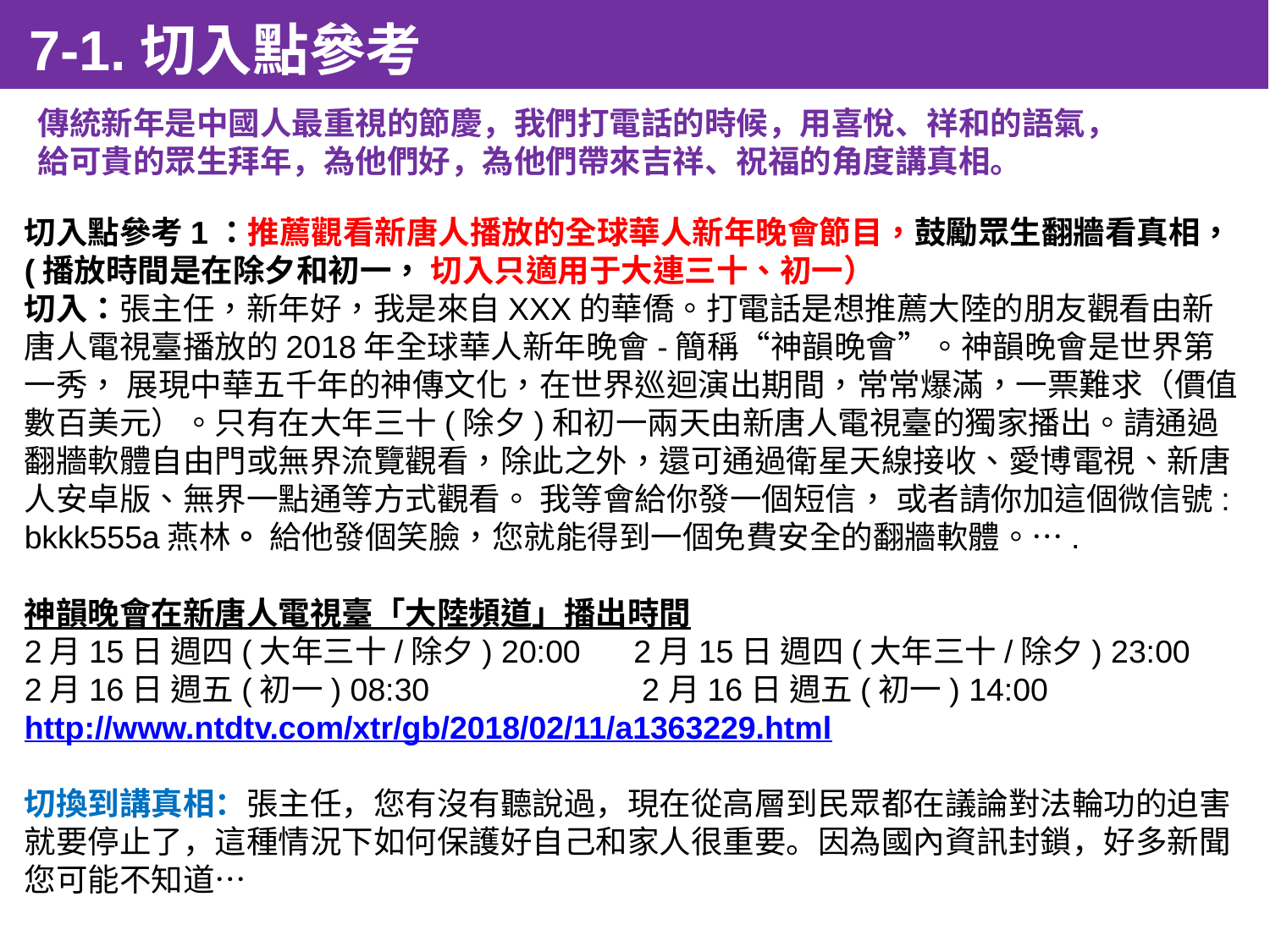

7-1.切入點參考
傳統新年是中國人最重視的節慶，我們打電話的時候，用喜悅、祥和的語氣，
給可貴的眾生拜年，為他們好，為他們帶來吉祥、祝福的角度講真相。
切入點參考1：推薦觀看新唐人播放的全球華人新年晚會節目，鼓勵眾生翻牆看真相，(播放時間是在除夕和初一， 切入只適用于大連三十、初一）
切入：張主任，新年好，我是來自XXX的華僑。打電話是想推薦大陸的朋友觀看由新唐人電視臺播放的2018年全球華人新年晚會-簡稱“神韻晚會”。神韻晚會是世界第一秀， 展現中華五千年的神傳文化，在世界巡迴演出期間，常常爆滿，一票難求（價值數百美元）。只有在大年三十(除夕)和初一兩天由新唐人電視臺的獨家播出。請通過翻牆軟體自由門或無界流覽觀看，除此之外，還可通過衛星天線接收、愛博電視、新唐人安卓版、無界一點通等方式觀看。 我等會給你發一個短信， 或者請你加這個微信號: bkkk555a燕林。 給他發個笑臉，您就能得到一個免費安全的翻牆軟體。….

神韻晚會在新唐人電視臺「大陸頻道」播出時間
2月15日 週四(大年三十/除夕) 20:00      2月15日 週四(大年三十/除夕) 23:00
2月16日 週五(初一) 08:30                        2月16日 週五(初一) 14:00
http://www.ntdtv.com/xtr/gb/2018/02/11/a1363229.html

切換到講真相：張主任，您有沒有聽說過，現在從高層到民眾都在議論對法輪功的迫害就要停止了，這種情況下如何保護好自己和家人很重要。因為國內資訊封鎖，好多新聞您可能不知道…